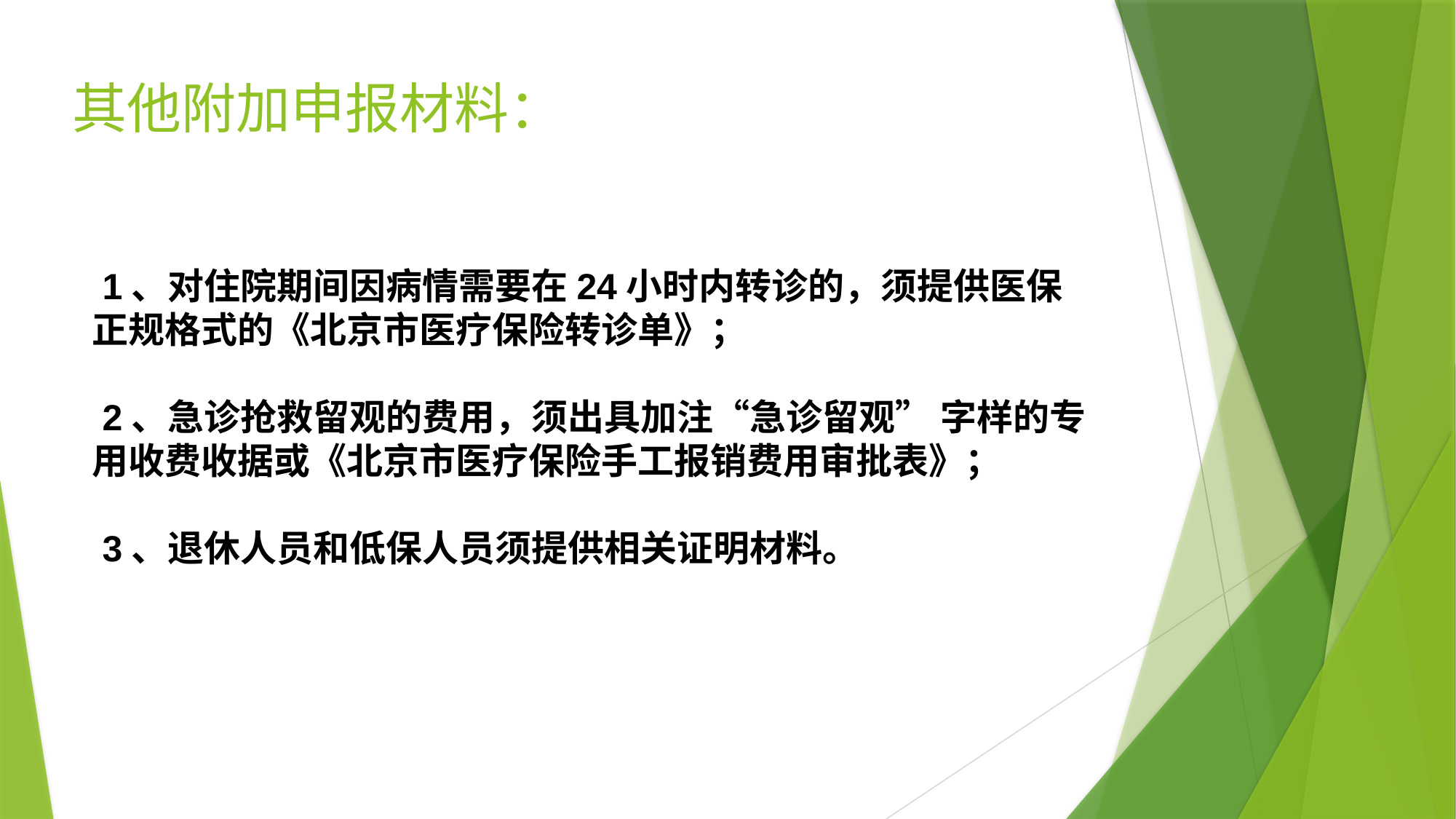

# 其他附加申报材料：
1、对住院期间因病情需要在24小时内转诊的，须提供医保正规格式的《北京市医疗保险转诊单》；

2、急诊抢救留观的费用，须出具加注“急诊留观” 字样的专用收费收据或《北京市医疗保险手工报销费用审批表》；

3、退休人员和低保人员须提供相关证明材料。